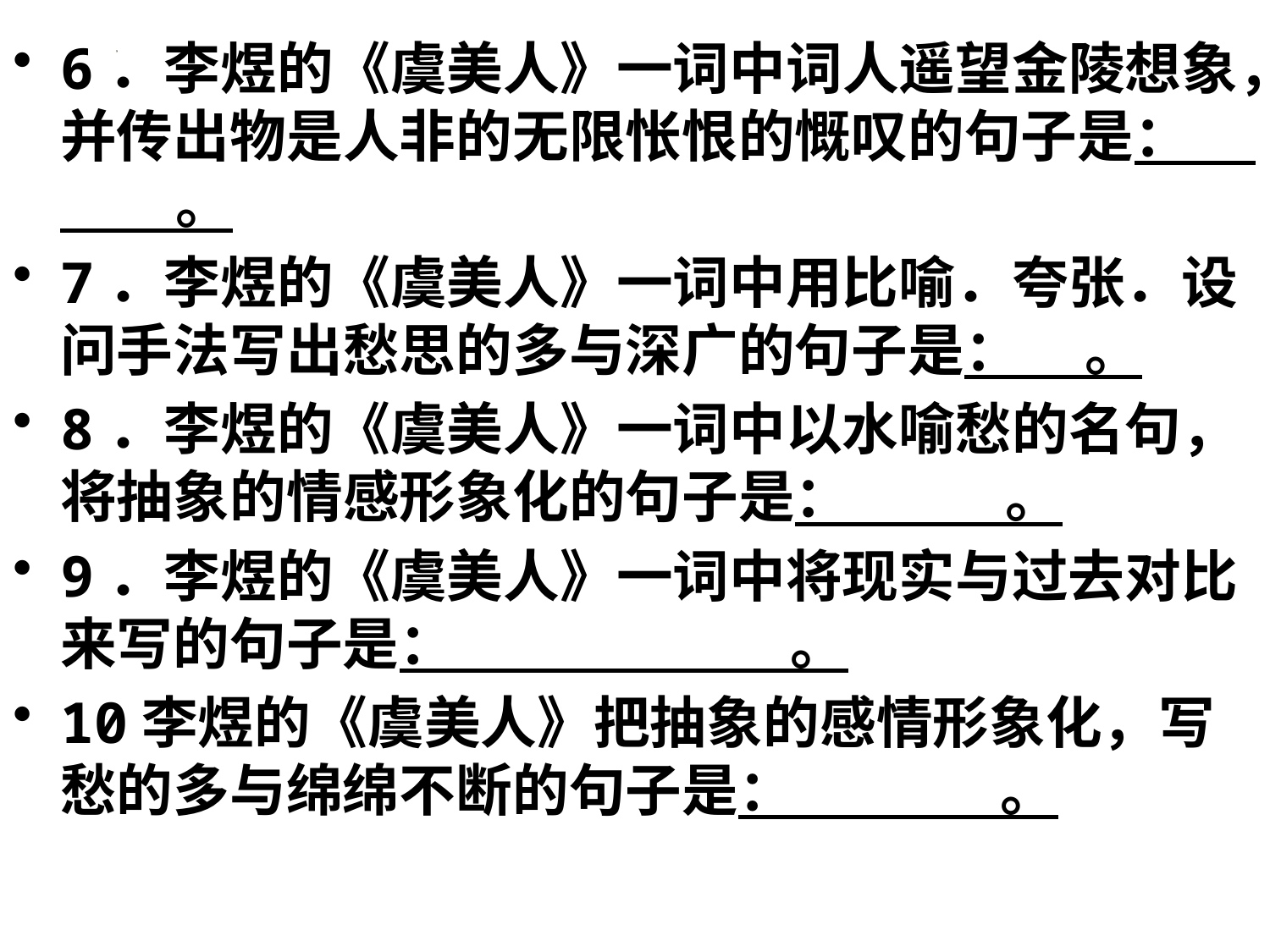

6．李煜的《虞美人》一词中词人遥望金陵想象，并传出物是人非的无限怅恨的慨叹的句子是：               。
7．李煜的《虞美人》一词中用比喻．夸张．设问手法写出愁思的多与深广的句子是：     。
8．李煜的《虞美人》一词中以水喻愁的名句，将抽象的情感形象化的句子是：            。
9．李煜的《虞美人》一词中将现实与过去对比来写的句子是：                          。
10李煜的《虞美人》把抽象的感情形象化，写愁的多与绵绵不断的句子是：                。
#